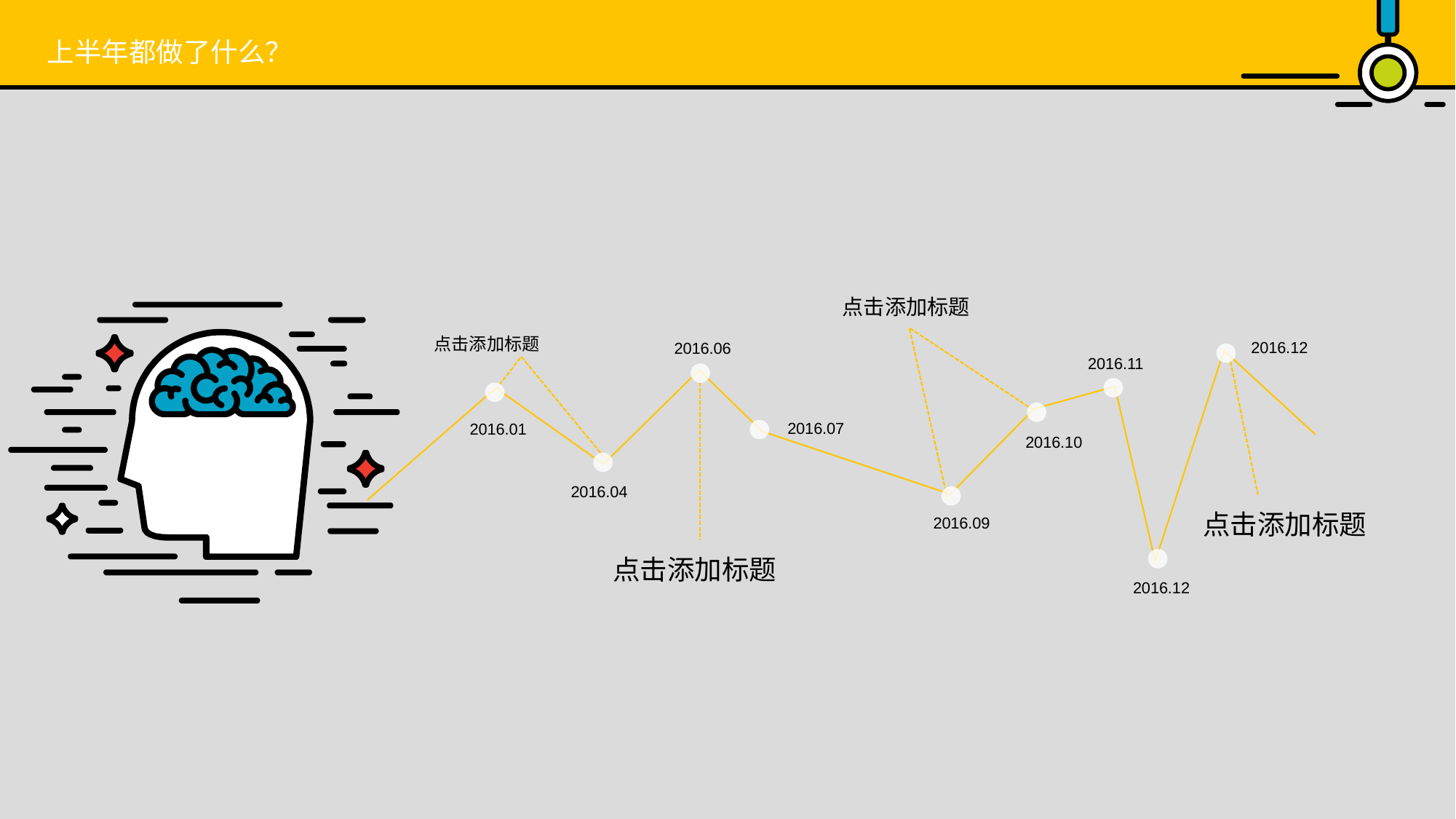

上半年都做了什么？
点击添加标题

点击添加标题

2016.12

2016.06

2016.11

点击添加标题

点击添加标题

2016.01

2016.10
2016.07

2016.04

2016.09

2016.12